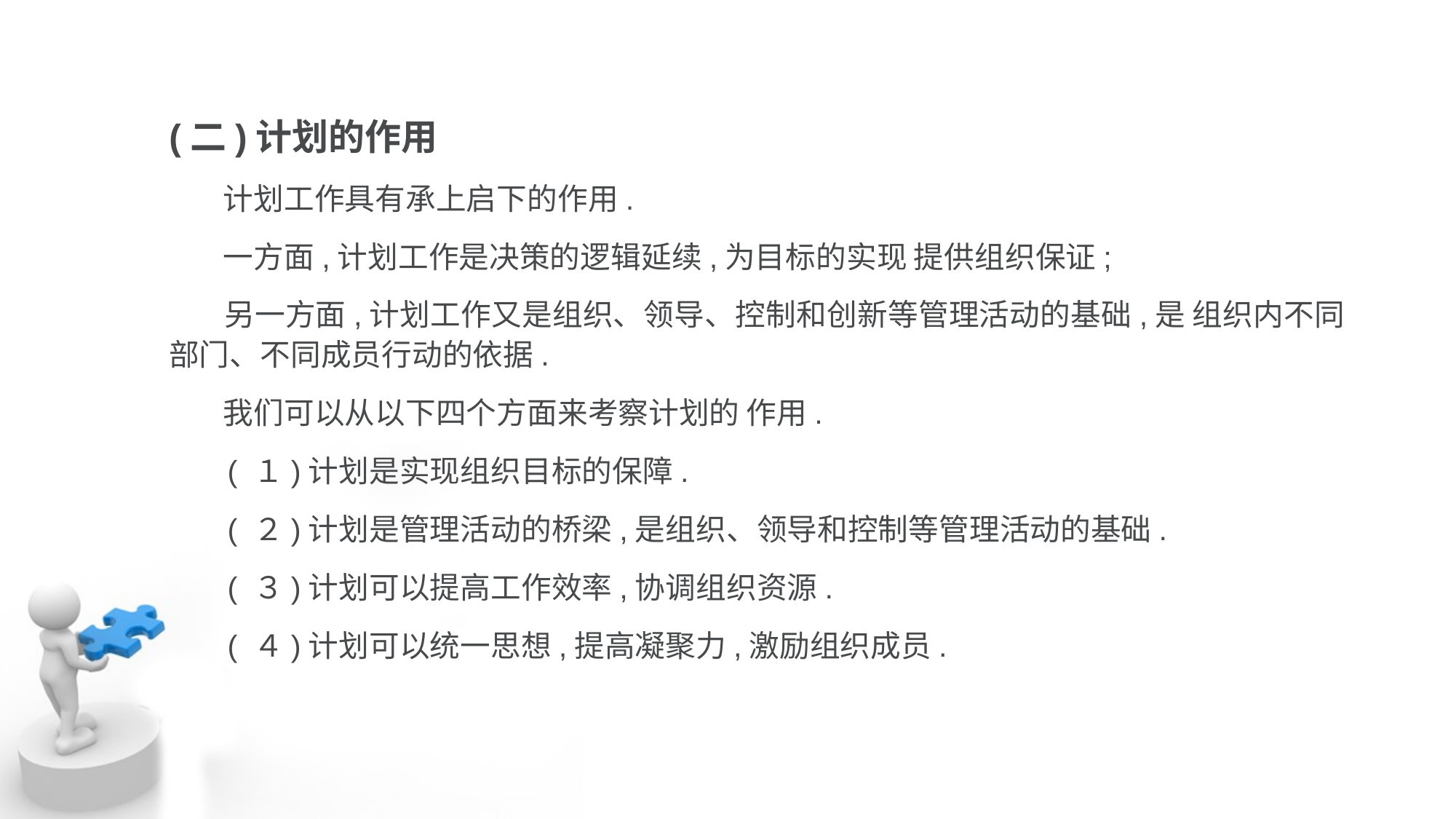

(二)计划的作用
       计划工作具有承上启下的作用.
       一方面,计划工作是决策的逻辑延续,为目标的实现 提供组织保证;
       另一方面,计划工作又是组织、领导、控制和创新等管理活动的基础,是 组织内不同部门、不同成员行动的依据.
       我们可以从以下四个方面来考察计划的 作用.
       ( １)计划是实现组织目标的保障.
       ( ２)计划是管理活动的桥梁,是组织、领导和控制等管理活动的基础.
       ( ３)计划可以提高工作效率,协调组织资源.
       ( ４)计划可以统一思想,提高凝聚力,激励组织成员.